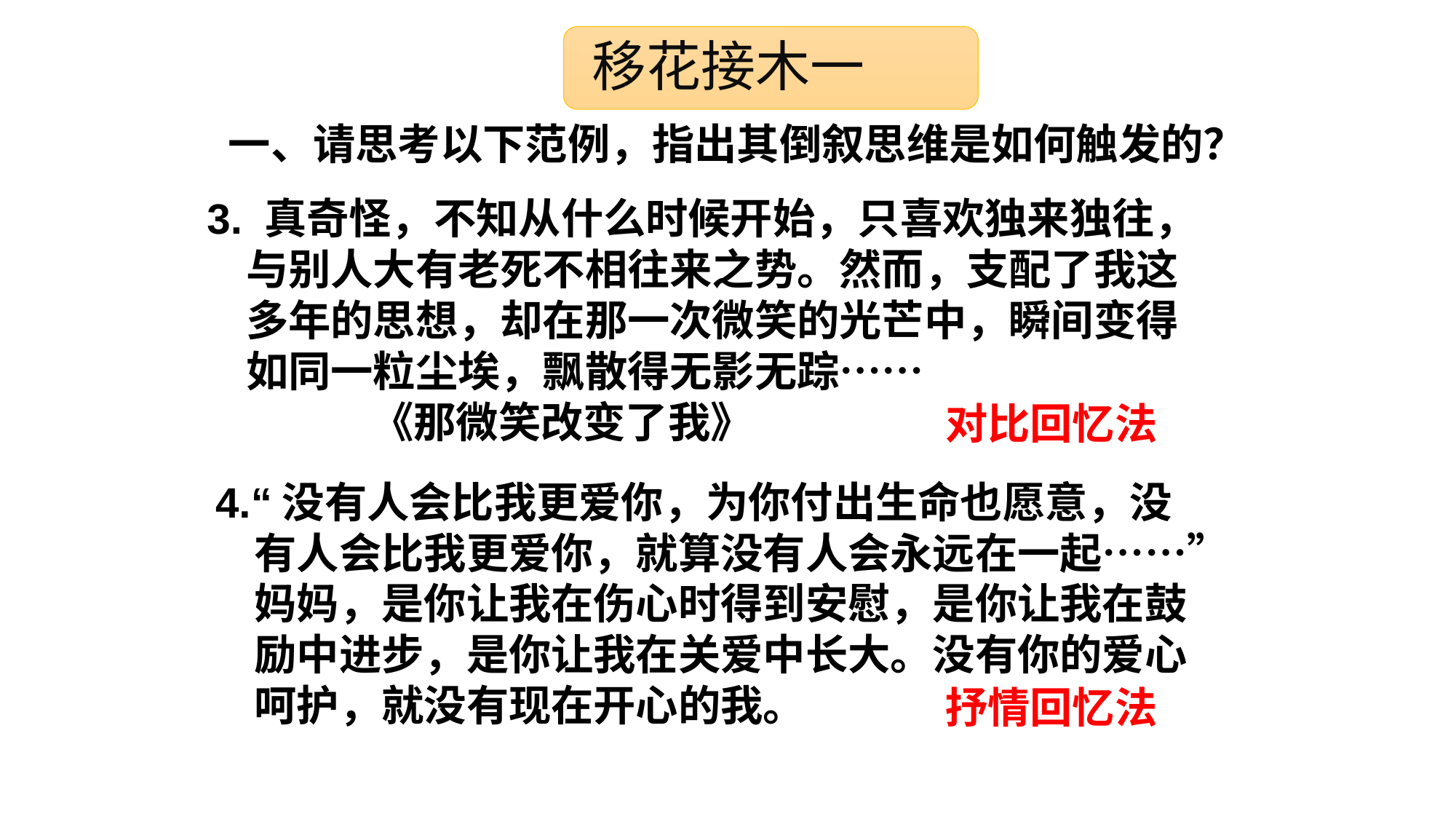

移花接木一

一、请思考以下范例，指出其倒叙思维是如何触发的？
3. 真奇怪，不知从什么时候开始，只喜欢独来独往，
   与别人大有老死不相往来之势。然而，支配了我这
   多年的思想，却在那一次微笑的光芒中，瞬间变得
   如同一粒尘埃，飘散得无影无踪……
                《那微笑改变了我》
对比回忆法
4.“没有人会比我更爱你，为你付出生命也愿意，没
   有人会比我更爱你，就算没有人会永远在一起……”
   妈妈，是你让我在伤心时得到安慰，是你让我在鼓
   励中进步，是你让我在关爱中长大。没有你的爱心
   呵护，就没有现在开心的我。
抒情回忆法